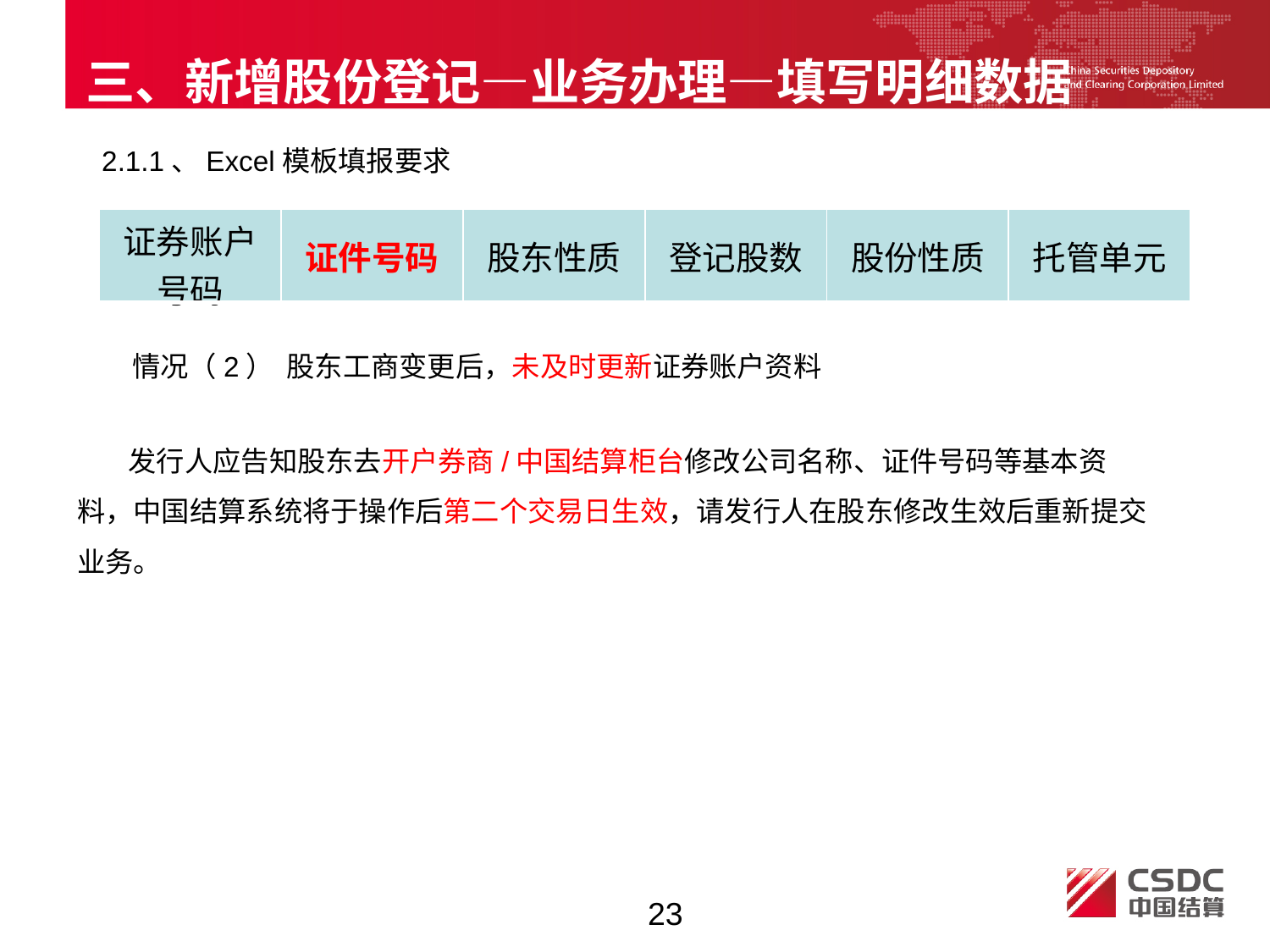

三、新增股份登记—业务办理—填写明细数据
2.1.1、Excel模板填报要求
| 证券账户号码 | 证件号码 | 股东性质 | 登记股数 | 股份性质 | 托管单元 |
| --- | --- | --- | --- | --- | --- |
        情况（2）  股东工商变更后，未及时更新证券账户资料
       发行人应告知股东去开户券商/中国结算柜台修改公司名称、证件号码等基本资料，中国结算系统将于操作后第二个交易日生效，请发行人在股东修改生效后重新提交业务。

23